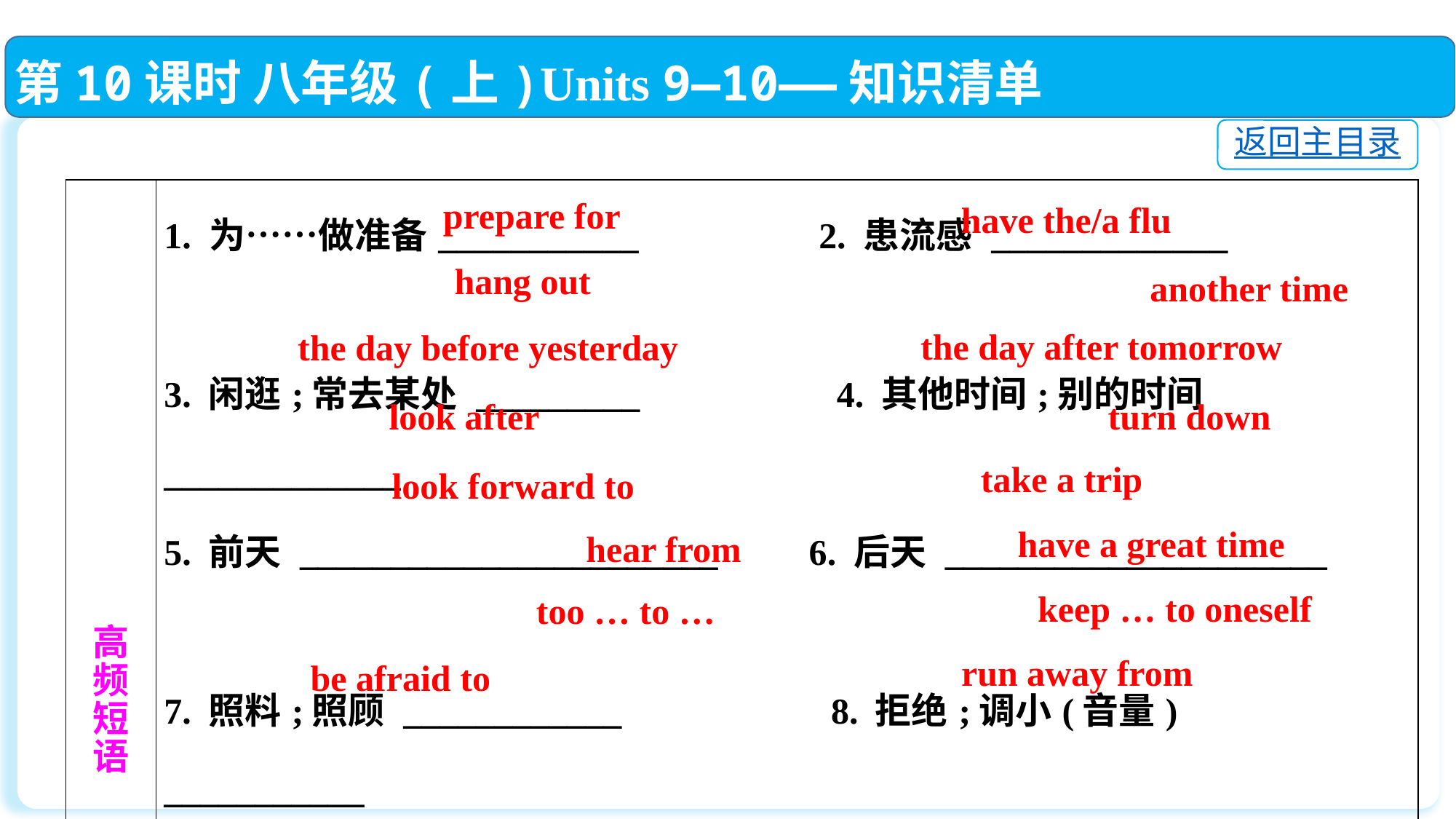

第10课时 八年级(上)Units 9—10——知识清单

返回主目录
| 高 频 短 语 | 1. 为……做准备\_\_\_\_\_\_\_\_\_\_\_　　　　 2. 患流感 \_\_\_\_\_\_\_\_\_\_\_\_\_　　　　　　　 3. 闲逛;常去某处 \_\_\_\_\_\_\_\_\_ 　 4. 其他时间;别的时间 \_\_\_\_\_\_\_\_\_\_\_\_\_　　　　　　　 5. 前天 \_\_\_\_\_\_\_\_\_\_\_\_\_\_\_\_\_\_\_\_\_\_\_ 6. 后天 \_\_\_\_\_\_\_\_\_\_\_\_\_\_\_\_\_\_\_\_\_　　　　　　　 7. 照料;照顾 \_\_\_\_\_\_\_\_\_\_\_\_ 8. 拒绝;调小(音量) \_\_\_\_\_\_\_\_\_\_\_　　　　　　　 9. 盼望;期待 \_\_\_\_\_\_\_\_\_\_\_\_\_\_\_\_ 　　　 10. 去旅行\_\_\_\_\_\_\_\_\_\_\_　　　　　　 11. 接到(某人的)电话、信\_\_\_\_\_\_\_\_\_\_\_ 12. 玩得开心 \_\_\_\_\_\_\_\_\_\_\_\_\_\_\_\_　　　　　　　 13. 太……而不能…… \_\_\_\_\_\_\_\_\_\_\_　 14. 保守秘密 \_\_\_\_\_\_\_\_\_\_\_\_\_\_\_\_\_\_　　　　　　　 15. 害怕 \_\_\_\_\_\_\_\_\_\_\_ 16. 回避 \_\_\_\_\_\_\_\_\_\_\_\_\_\_\_ |
| --- | --- |
  prepare for
 have the/a flu
hang out
another time
the day after tomorrow
the day before yesterday
turn down
 look after
take a trip
look forward to
have a great time
hear from
 keep … to oneself
too … to …
 run away from
 be afraid to